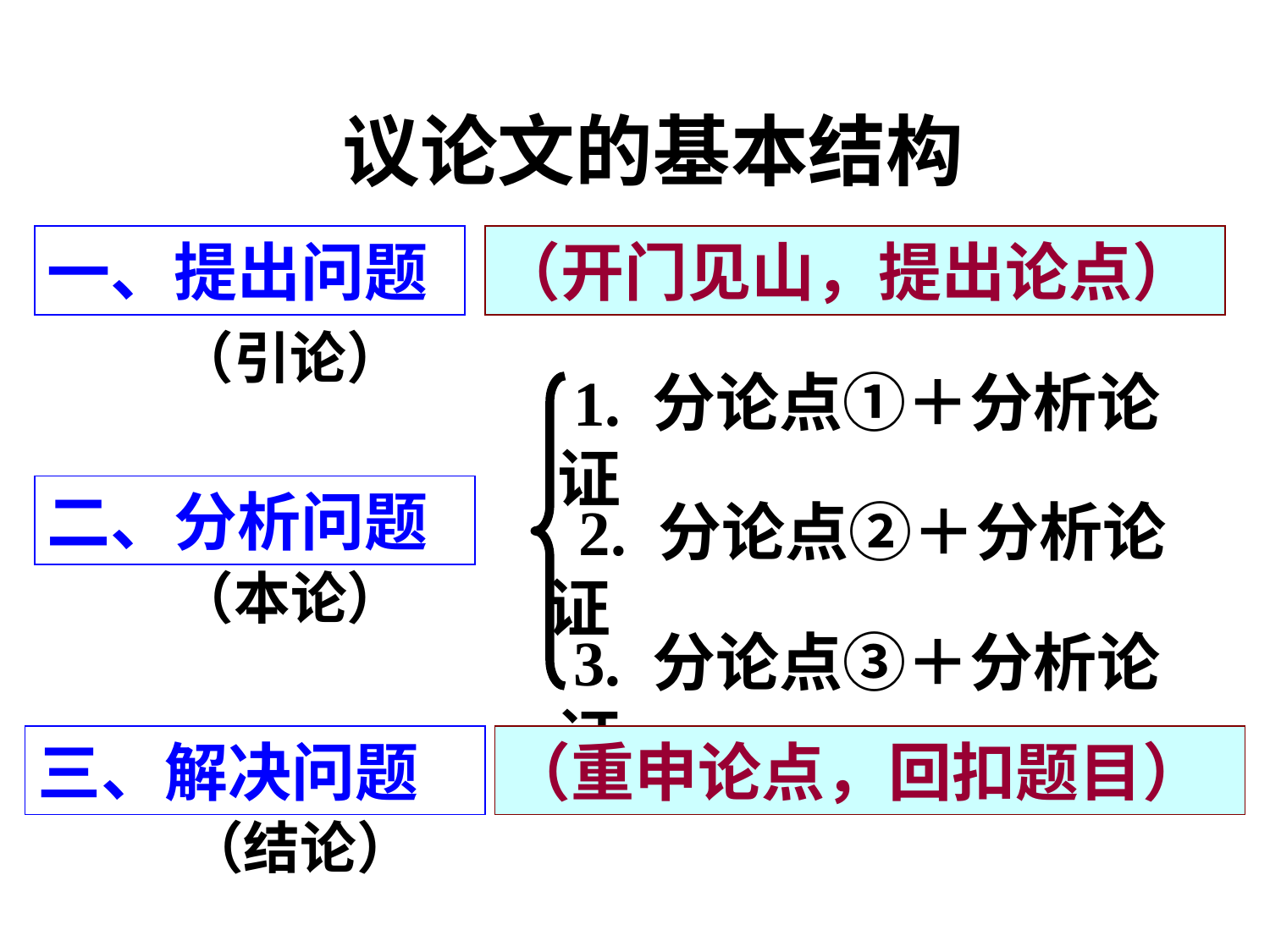

议论文的基本结构

一、提出问题
（开门见山，提出论点）
（引论）
 1. 分论点①＋分析论证

二、分析问题
   2. 分论点②＋分析论证
（本论）
 3. 分论点③＋分析论证
三、解决问题
（重申论点，回扣题目）
（结论）